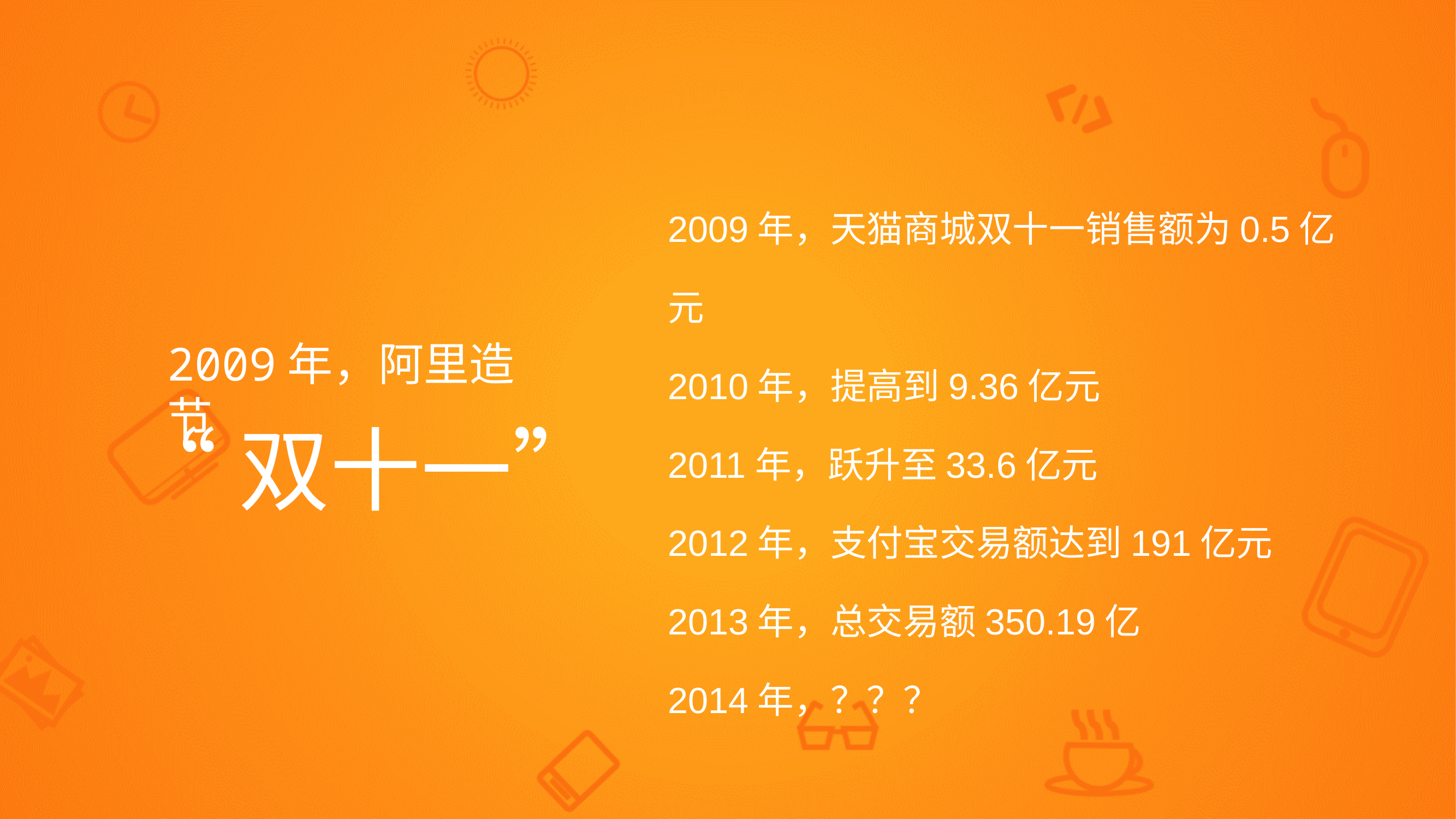

2009年，天猫商城双十一销售额为0.5亿元
2010年，提高到9.36亿元
2011年，跃升至33.6亿元
2012年，支付宝交易额达到191亿元
2013年，总交易额350.19亿
2014年，？？？
2009年，阿里造节
“双十一”